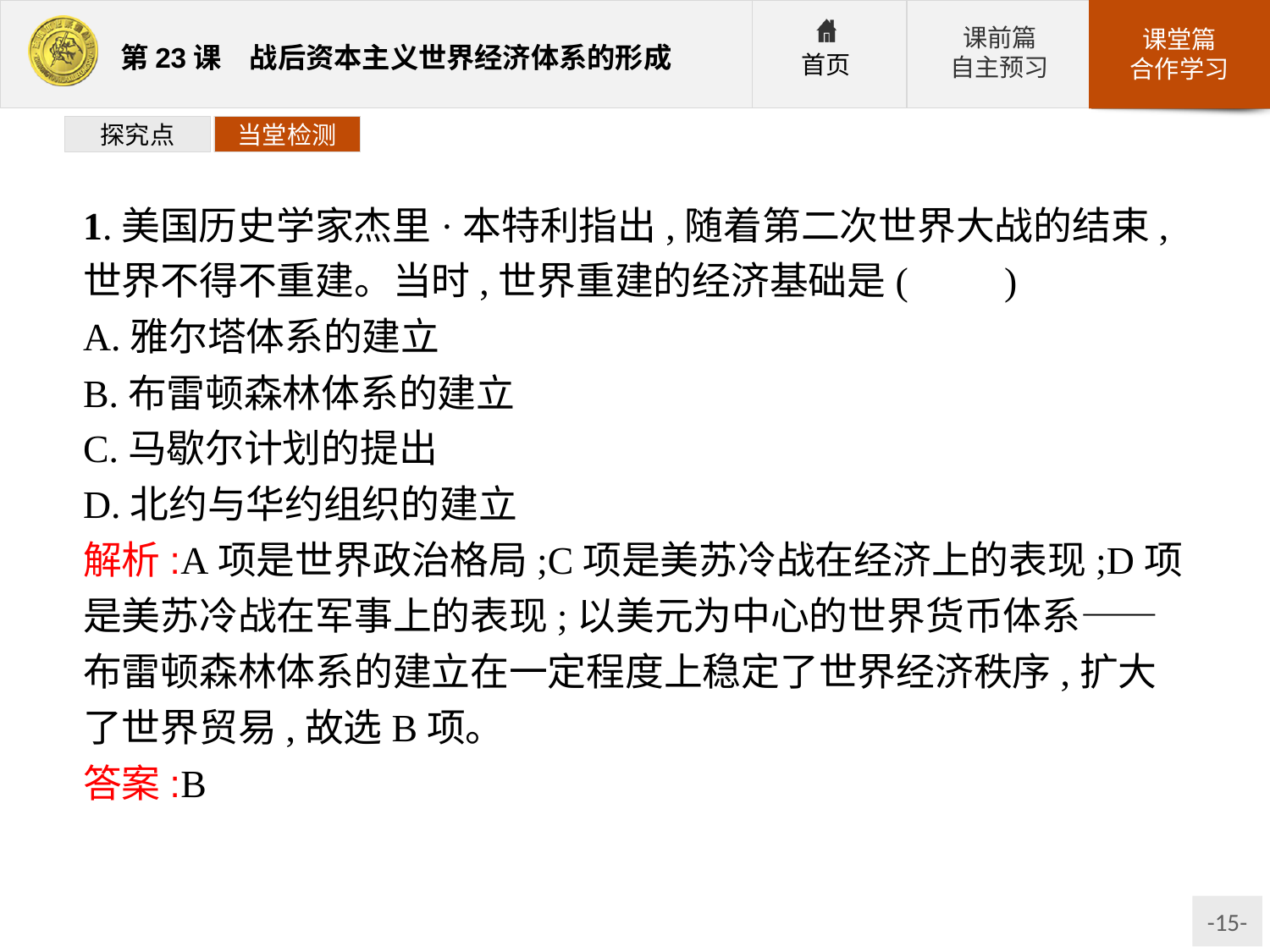

探究点
当堂检测
1.美国历史学家杰里·本特利指出,随着第二次世界大战的结束,世界不得不重建。当时,世界重建的经济基础是(　　)
A.雅尔塔体系的建立
B.布雷顿森林体系的建立
C.马歇尔计划的提出
D.北约与华约组织的建立
解析:A项是世界政治格局;C项是美苏冷战在经济上的表现;D项是美苏冷战在军事上的表现;以美元为中心的世界货币体系——布雷顿森林体系的建立在一定程度上稳定了世界经济秩序,扩大了世界贸易,故选B项。
答案:B